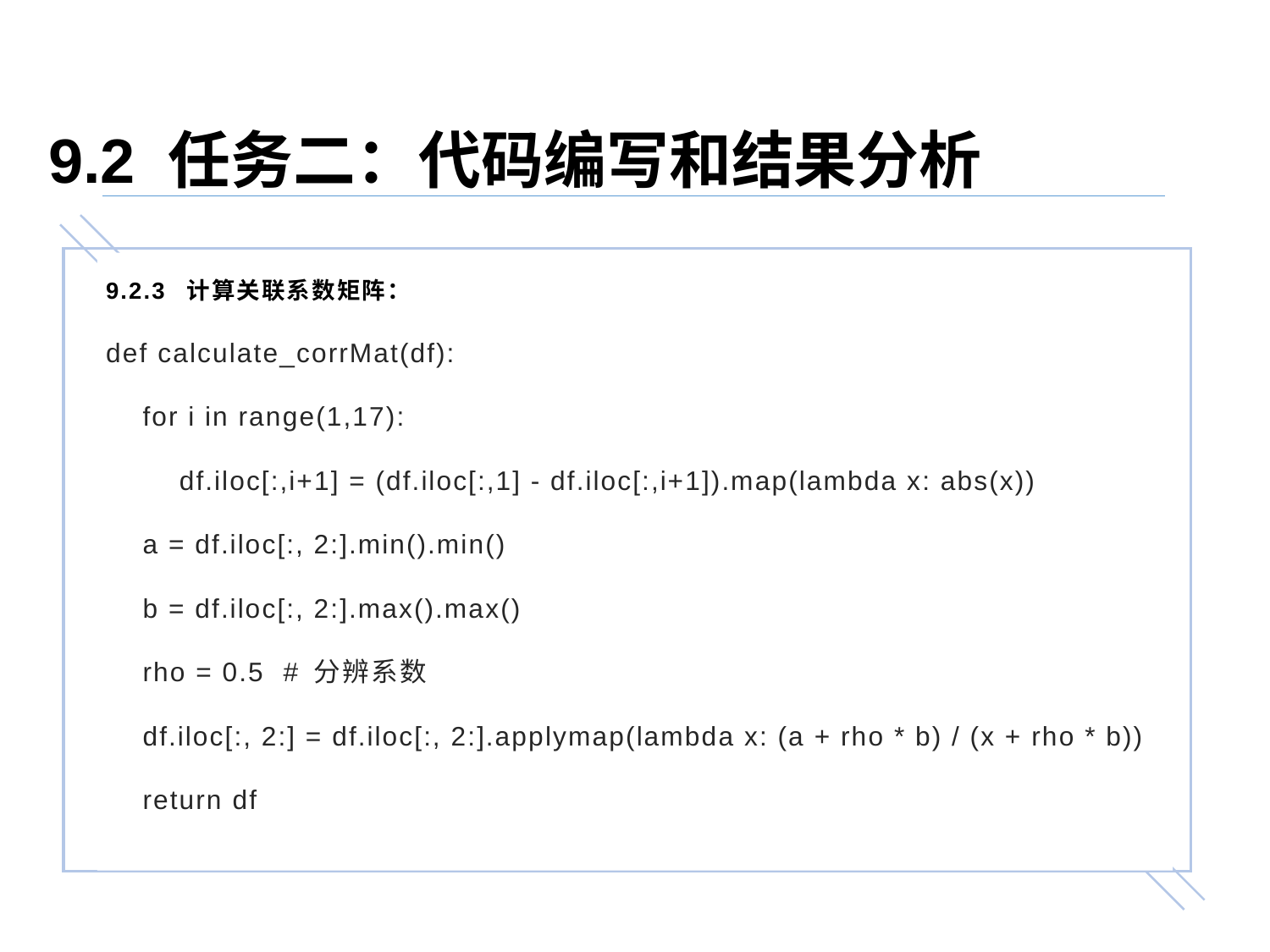

9.2 任务二：代码编写和结果分析

9.2.3  计算关联系数矩阵：
def calculate_corrMat(df):
    for i in range(1,17):
        df.iloc[:,i+1] = (df.iloc[:,1] - df.iloc[:,i+1]).map(lambda x: abs(x))
    a = df.iloc[:, 2:].min().min()
    b = df.iloc[:, 2:].max().max()
    rho = 0.5  # 分辨系数
    df.iloc[:, 2:] = df.iloc[:, 2:].applymap(lambda x: (a + rho * b) / (x + rho * b))
    return df